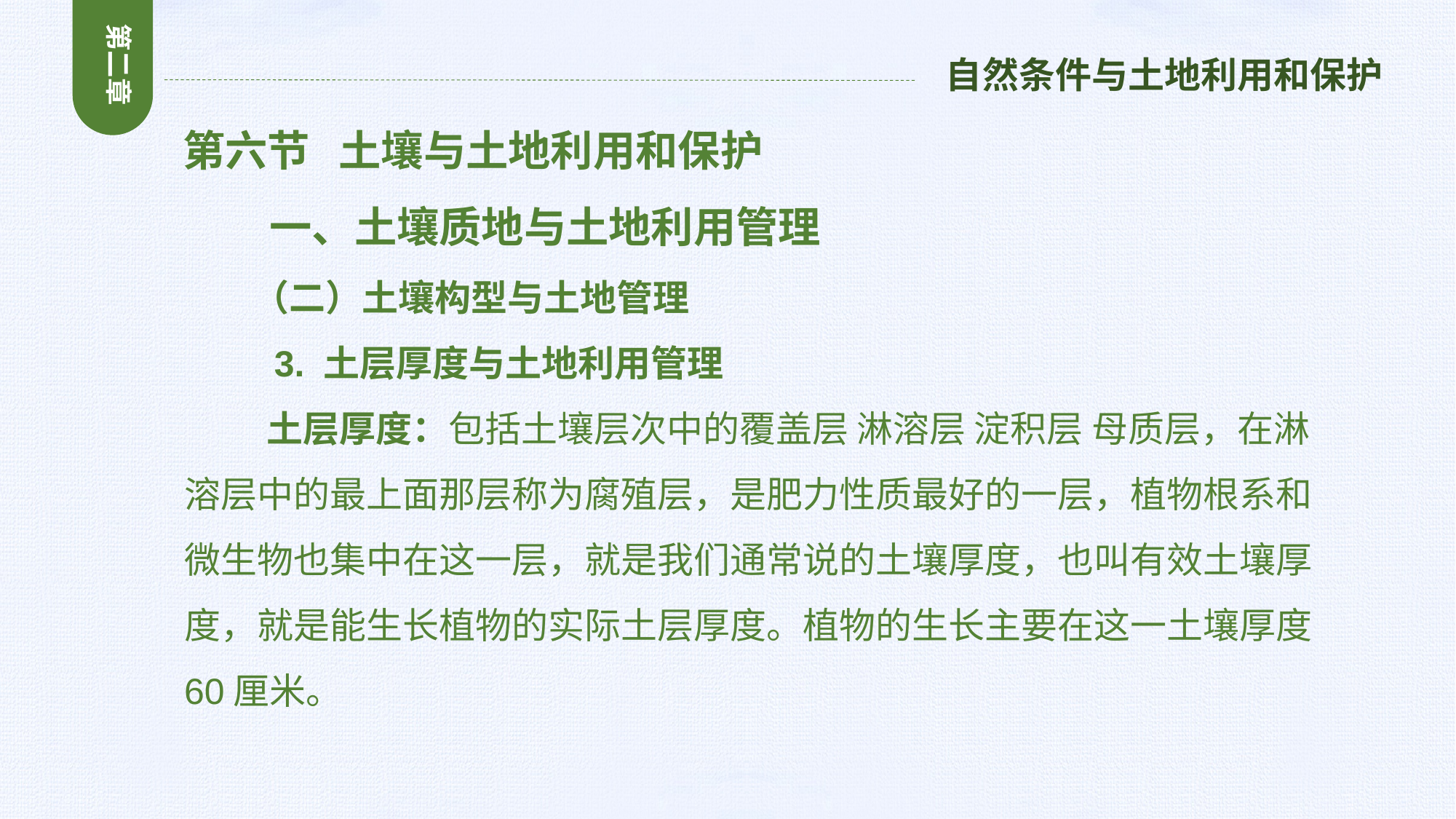

第二章
自然条件与土地利用和保护
 第六节   土壤与土地利用和保护
          一、土壤质地与土地利用管理
          （二）土壤构型与土地管理
         3. 土层厚度与土地利用管理
         土层厚度：包括土壤层次中的覆盖层 淋溶层 淀积层 母质层，在淋溶层中的最上面那层称为腐殖层，是肥力性质最好的一层，植物根系和微生物也集中在这一层，就是我们通常说的土壤厚度，也叫有效土壤厚度，就是能生长植物的实际土层厚度。植物的生长主要在这一土壤厚度60厘米。